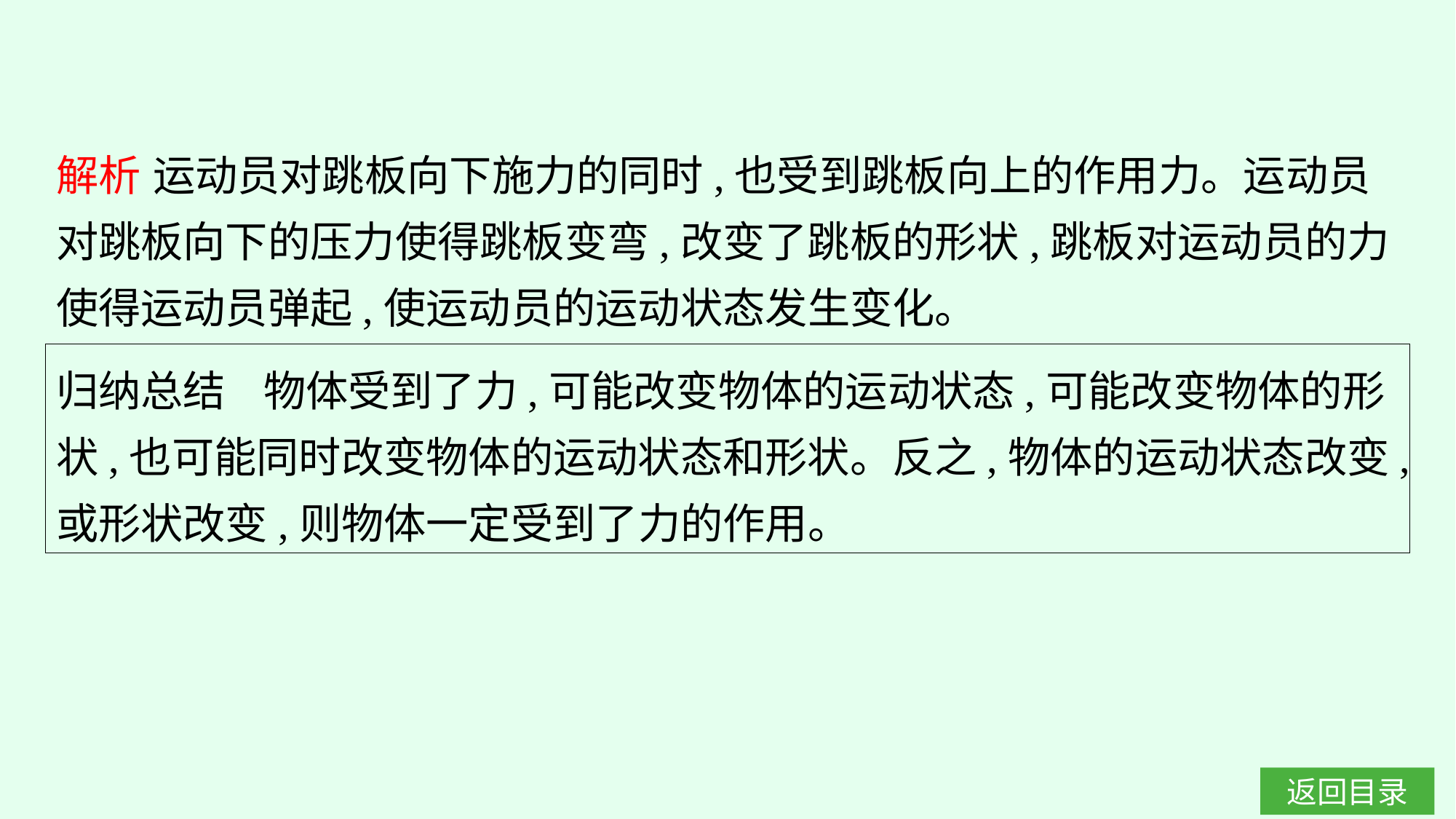

解析 运动员对跳板向下施力的同时,也受到跳板向上的作用力。运动员对跳板向下的压力使得跳板变弯,改变了跳板的形状,跳板对运动员的力使得运动员弹起,使运动员的运动状态发生变化。
归纳总结    物体受到了力,可能改变物体的运动状态,可能改变物体的形状,也可能同时改变物体的运动状态和形状。反之,物体的运动状态改变,或形状改变,则物体一定受到了力的作用。